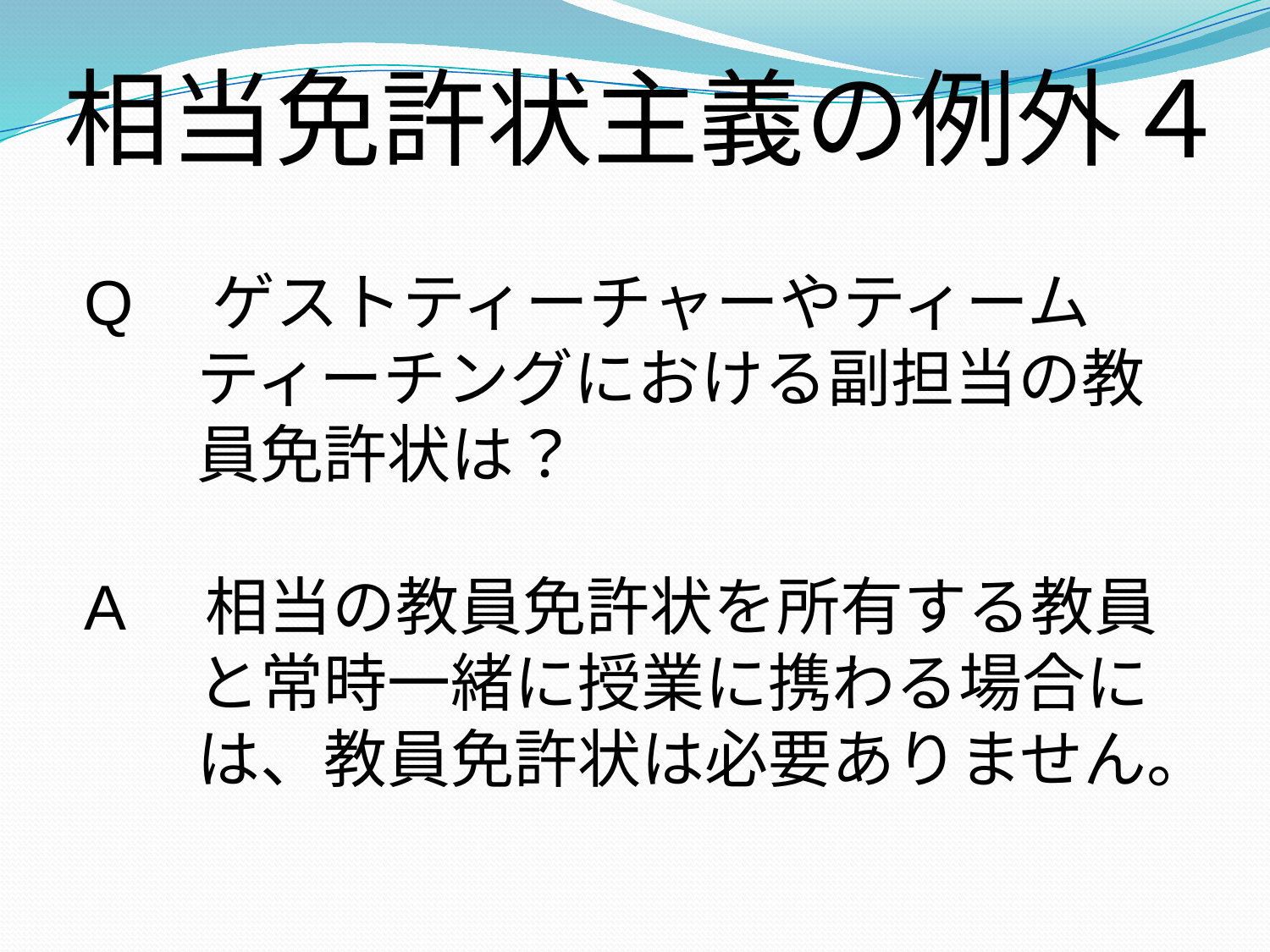

相当免許状主義の例外４
Q　ゲストティーチャーやティームティーチングにおける副担当の教員免許状は？

A　相当の教員免許状を所有する教員と常時一緒に授業に携わる場合には、教員免許状は必要ありません。